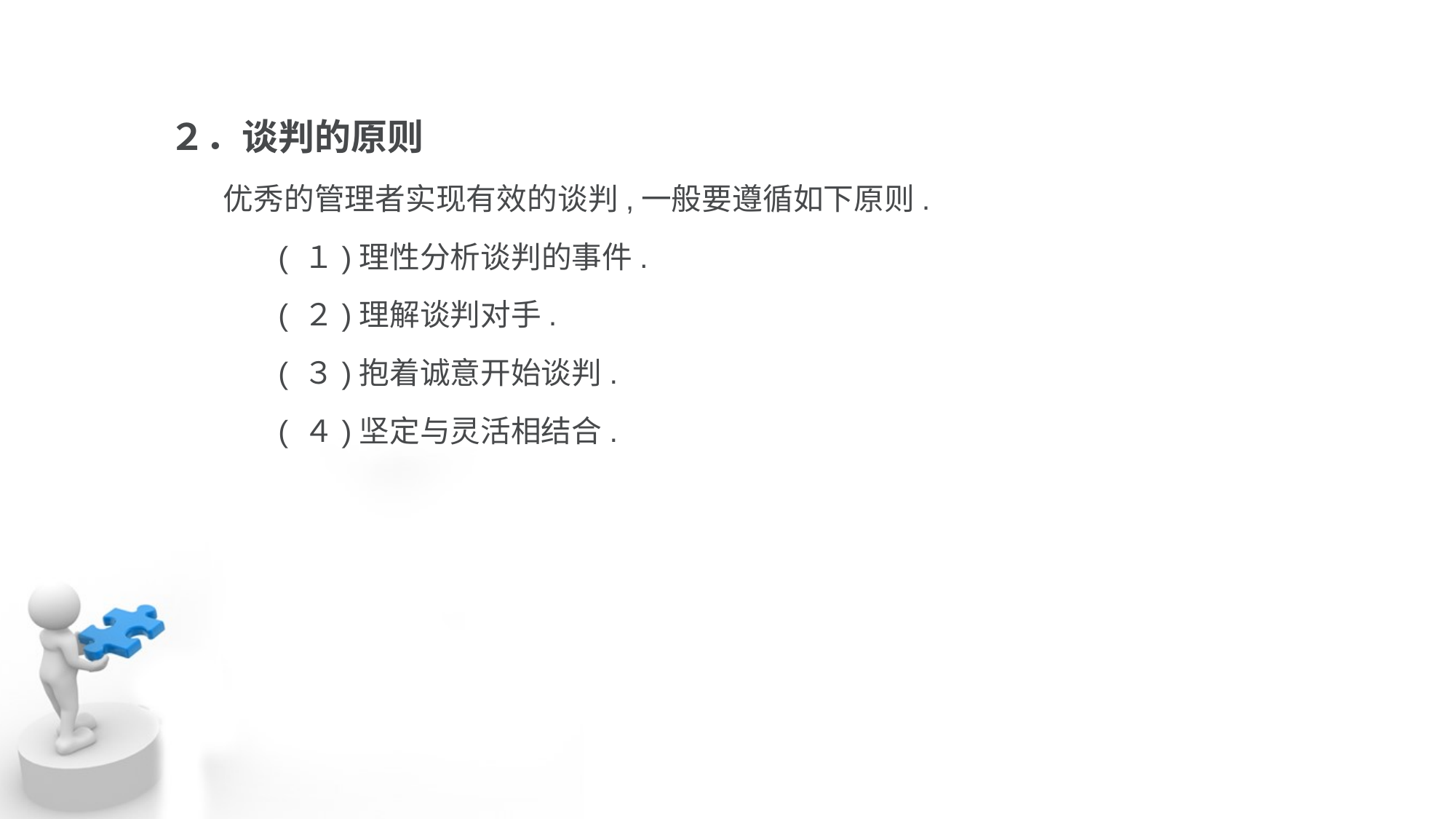

２．谈判的原则
       优秀的管理者实现有效的谈判,一般要遵循如下原则.
	( １)理性分析谈判的事件.
	( ２)理解谈判对手.
	( ３)抱着诚意开始谈判.
 	( ４)坚定与灵活相结合.